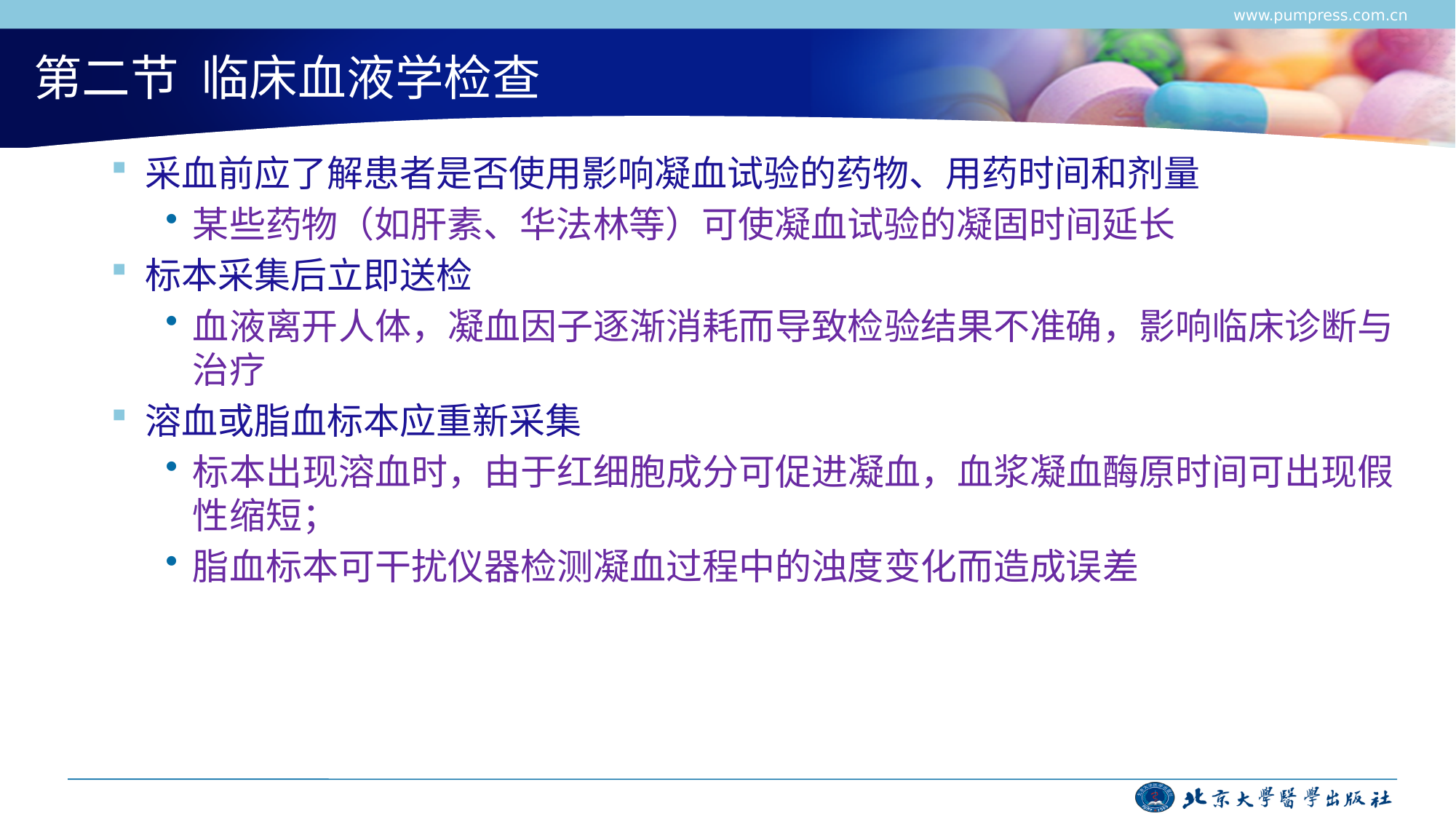

www.pumpress.com.cn
# 第二节  临床血液学检查
采血前应了解患者是否使用影响凝血试验的药物、用药时间和剂量
某些药物（如肝素、华法林等）可使凝血试验的凝固时间延长
标本采集后立即送检
血液离开人体，凝血因子逐渐消耗而导致检验结果不准确，影响临床诊断与治疗
溶血或脂血标本应重新采集
标本出现溶血时，由于红细胞成分可促进凝血，血浆凝血酶原时间可出现假性缩短；
脂血标本可干扰仪器检测凝血过程中的浊度变化而造成误差